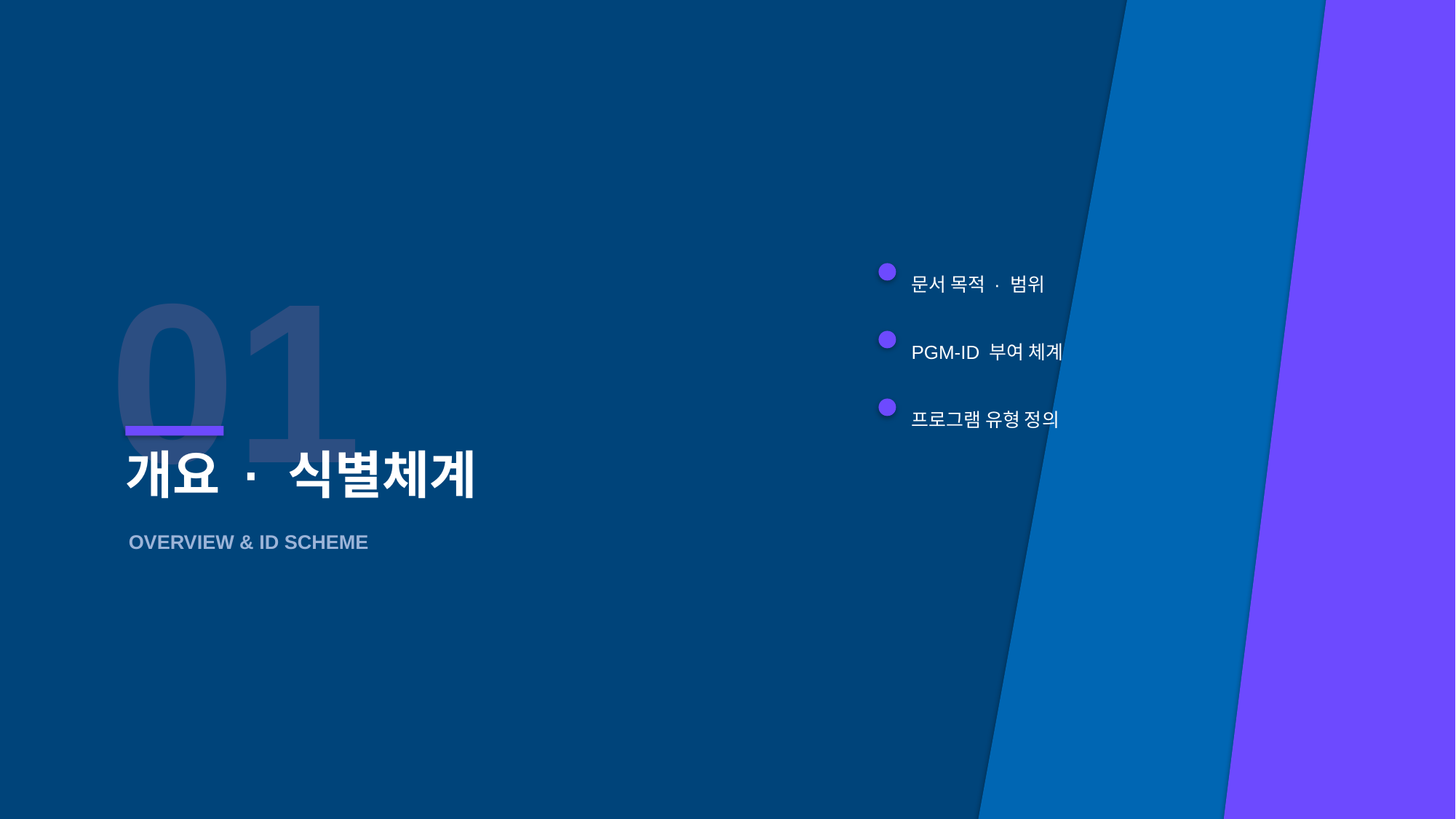

01
문서 목적 · 범위

PGM-ID 부여 체계

프로그램 유형 정의

개요 · 식별체계
OVERVIEW & ID SCHEME